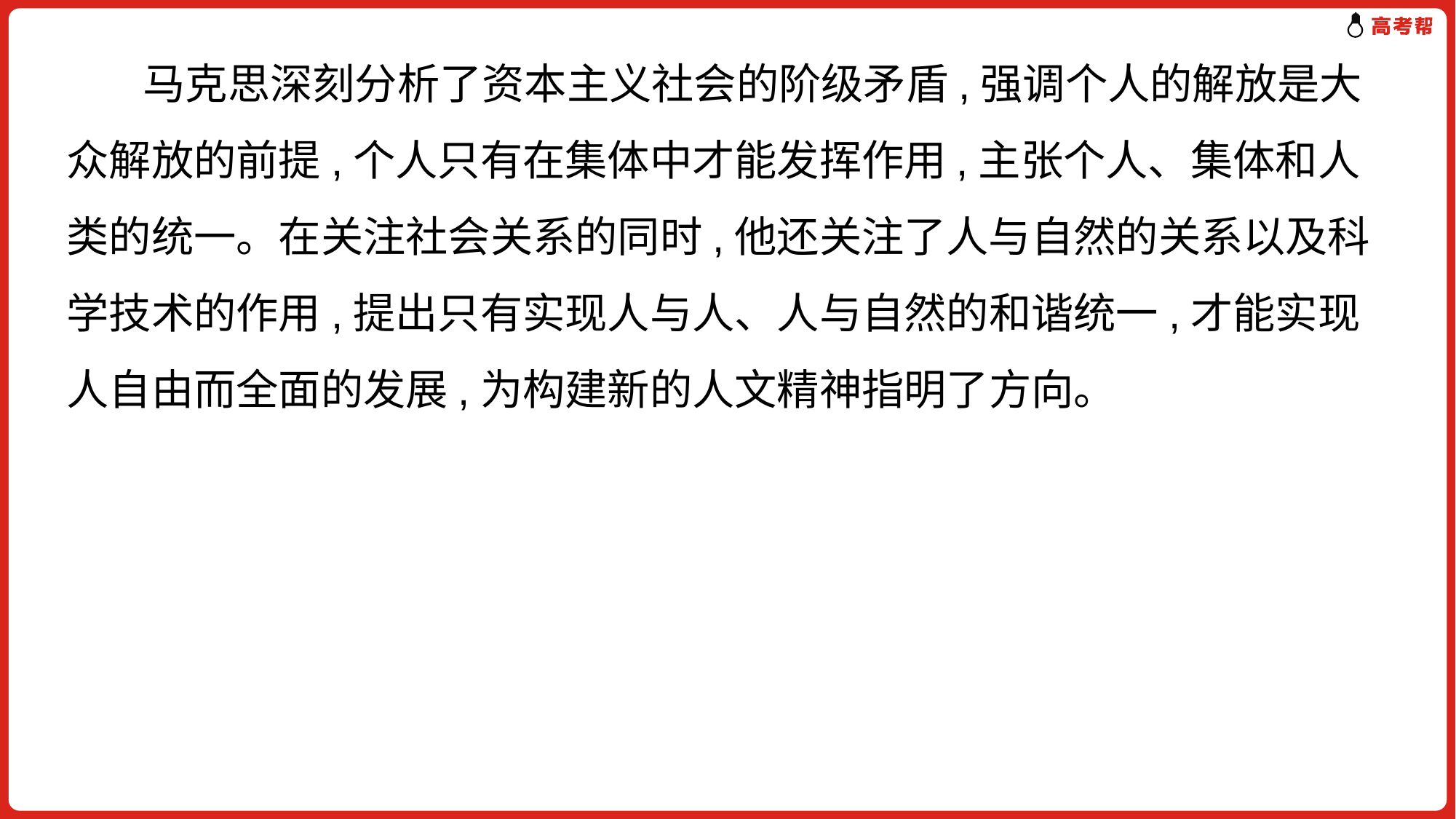

马克思深刻分析了资本主义社会的阶级矛盾,强调个人的解放是大众解放的前提,个人只有在集体中才能发挥作用,主张个人、集体和人类的统一。在关注社会关系的同时,他还关注了人与自然的关系以及科学技术的作用,提出只有实现人与人、人与自然的和谐统一,才能实现人自由而全面的发展,为构建新的人文精神指明了方向。